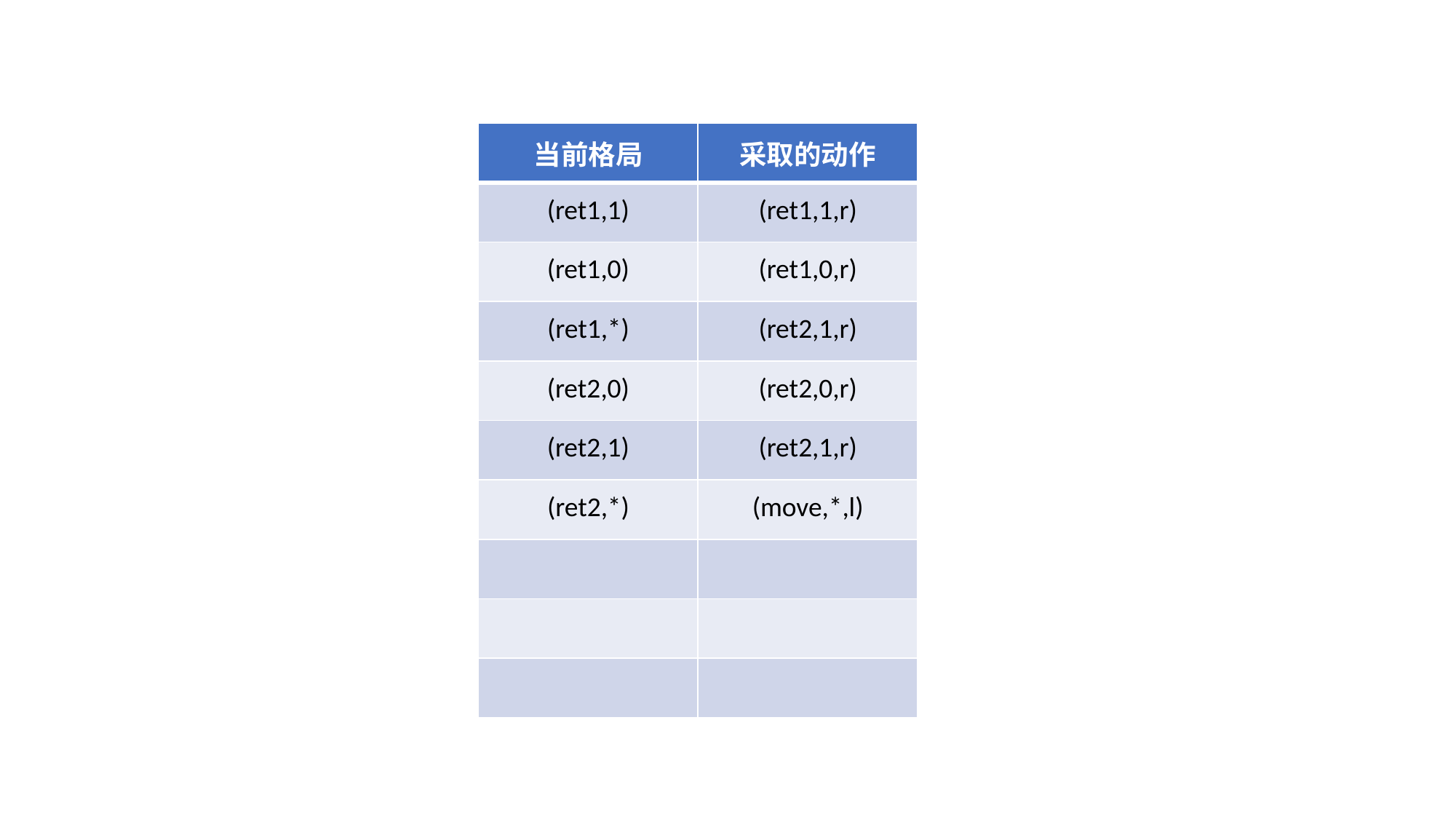

| 当前格局 | 采取的动作 |
| --- | --- |
| (ret1,1) | (ret1,1,r) |
| (ret1,0) | (ret1,0,r) |
| (ret1,\*) | (ret2,1,r) |
| (ret2,0) | (ret2,0,r) |
| (ret2,1) | (ret2,1,r) |
| (ret2,\*) | (move,\*,l) |
|  |  |
|  |  |
|  |  |